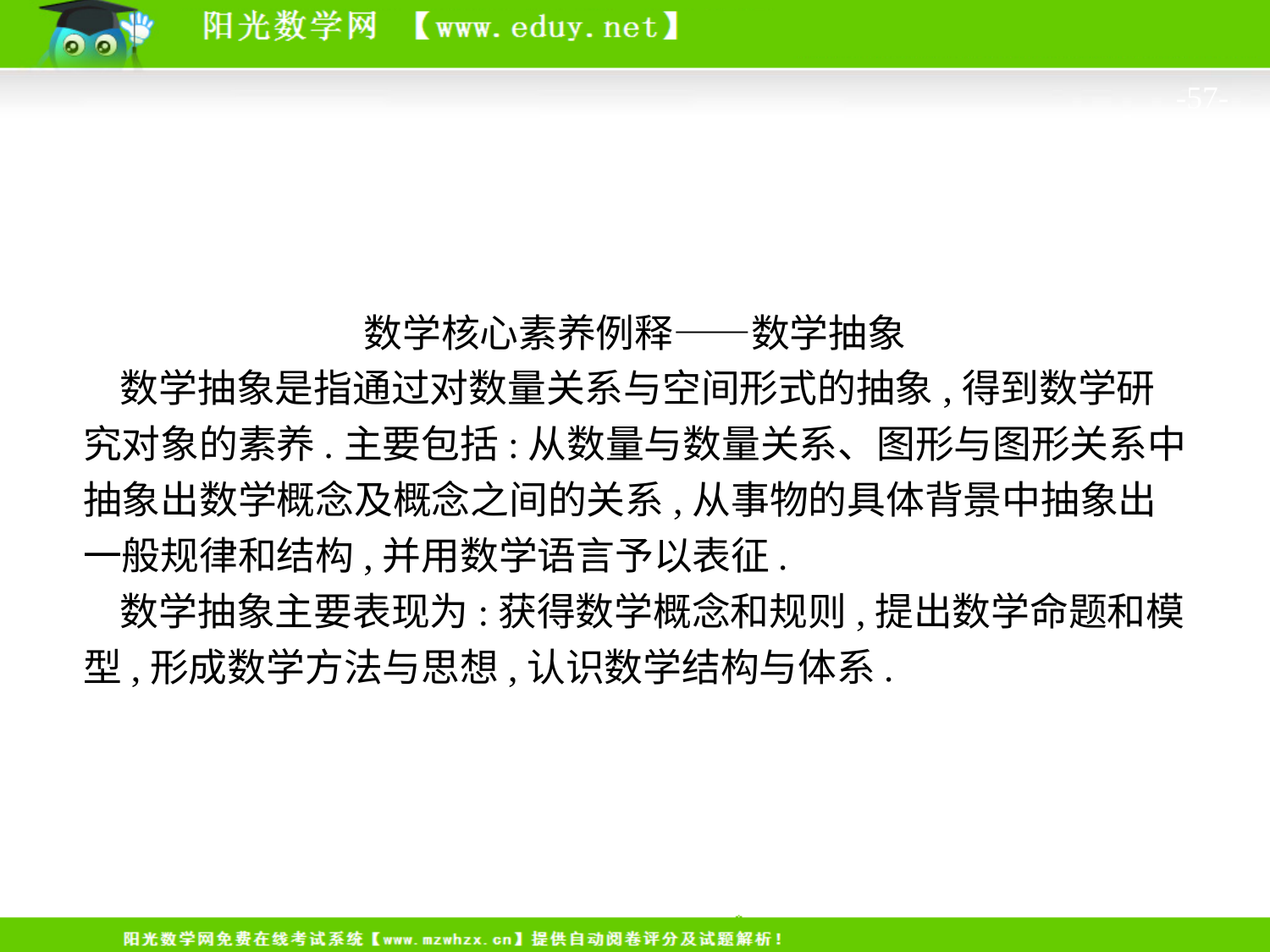

-57-
数学核心素养例释——数学抽象
数学抽象是指通过对数量关系与空间形式的抽象,得到数学研究对象的素养.主要包括:从数量与数量关系、图形与图形关系中抽象出数学概念及概念之间的关系,从事物的具体背景中抽象出一般规律和结构,并用数学语言予以表征.
数学抽象主要表现为:获得数学概念和规则,提出数学命题和模型,形成数学方法与思想,认识数学结构与体系.